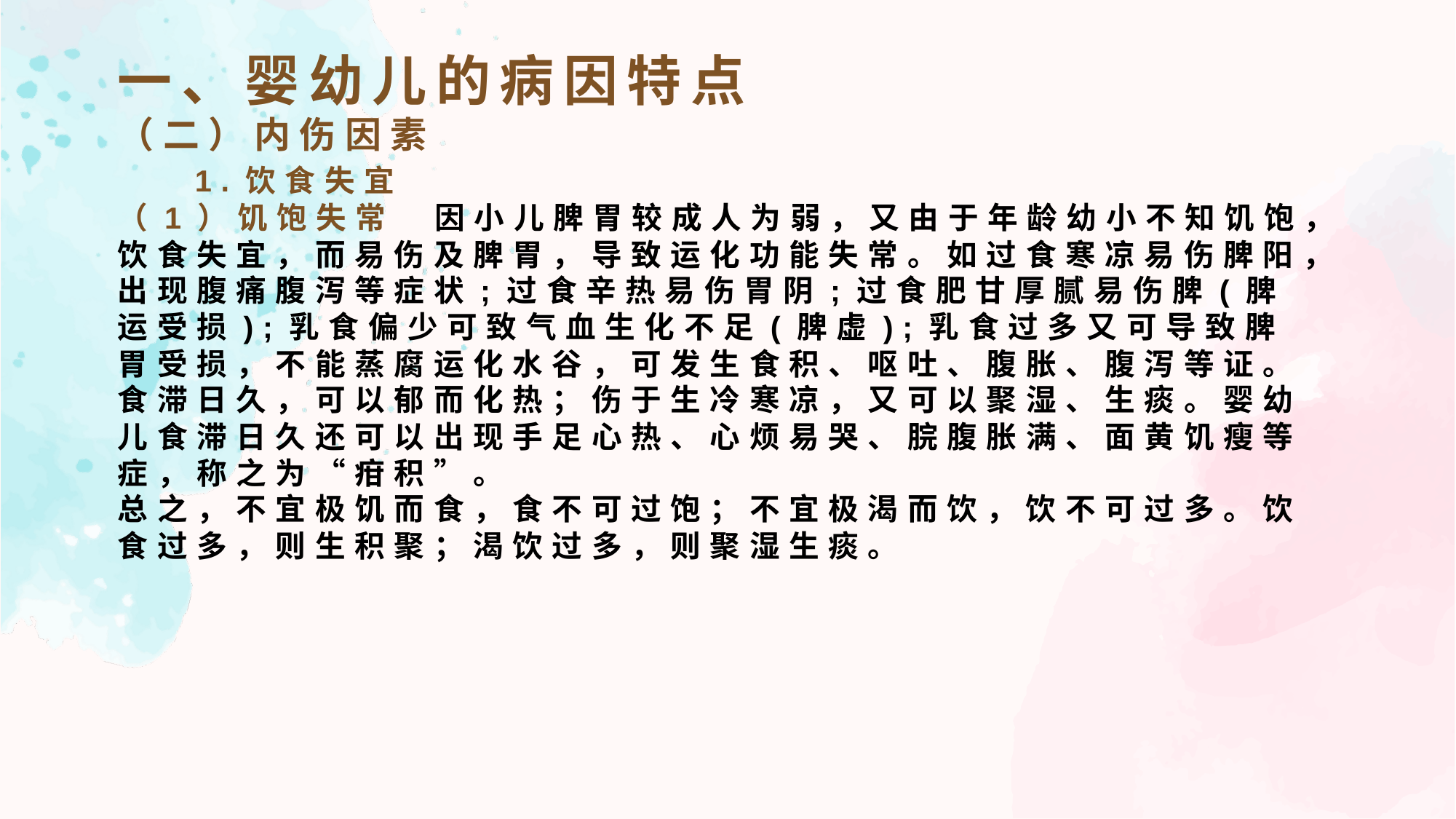

一、婴幼儿的病因特点
（二）内伤因素
    1.饮食失宜
（1）饥饱失常　因小儿脾胃较成人为弱，又由于年龄幼小不知饥饱，饮食失宜，而易伤及脾胃，导致运化功能失常。如过食寒凉易伤脾阳，出现腹痛腹泻等症状;过食辛热易伤胃阴;过食肥甘厚腻易伤脾(脾运受损);乳食偏少可致气血生化不足(脾虚);乳食过多又可导致脾胃受损，不能蒸腐运化水谷，可发生食积、呕吐、腹胀、腹泻等证。食滞日久，可以郁而化热；伤于生冷寒凉，又可以聚湿、生痰。婴幼儿食滞日久还可以出现手足心热、心烦易哭、脘腹胀满、面黄饥瘦等症，称之为“疳积”。
总之，不宜极饥而食，食不可过饱；不宜极渴而饮，饮不可过多。饮食过多，则生积聚；渴饮过多，则聚湿生痰。